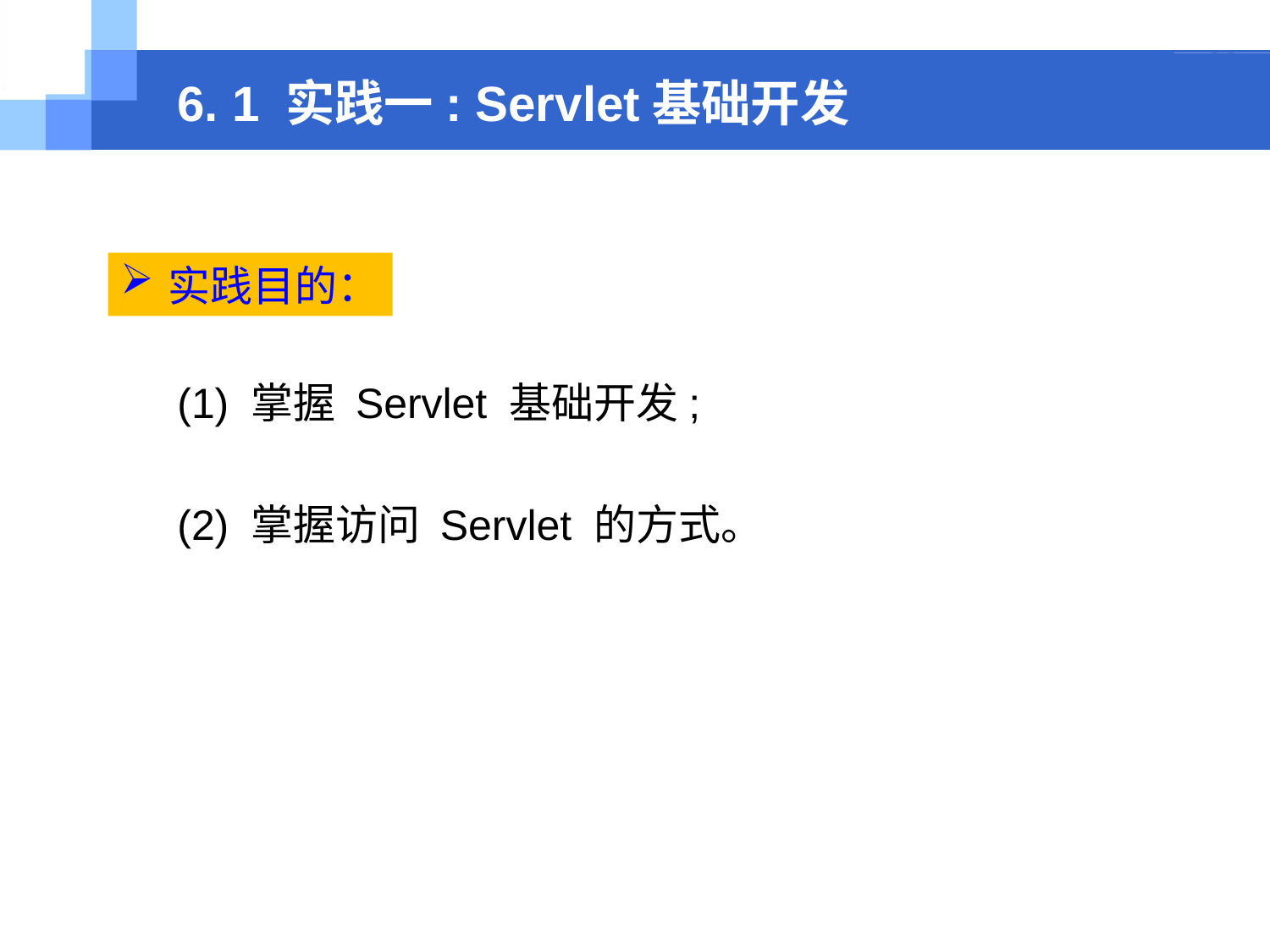

6. 1 实践一: Servlet基础开发
实践目的：
(1) 掌握 Servlet 基础开发;

(2) 掌握访问 Servlet 的方式。